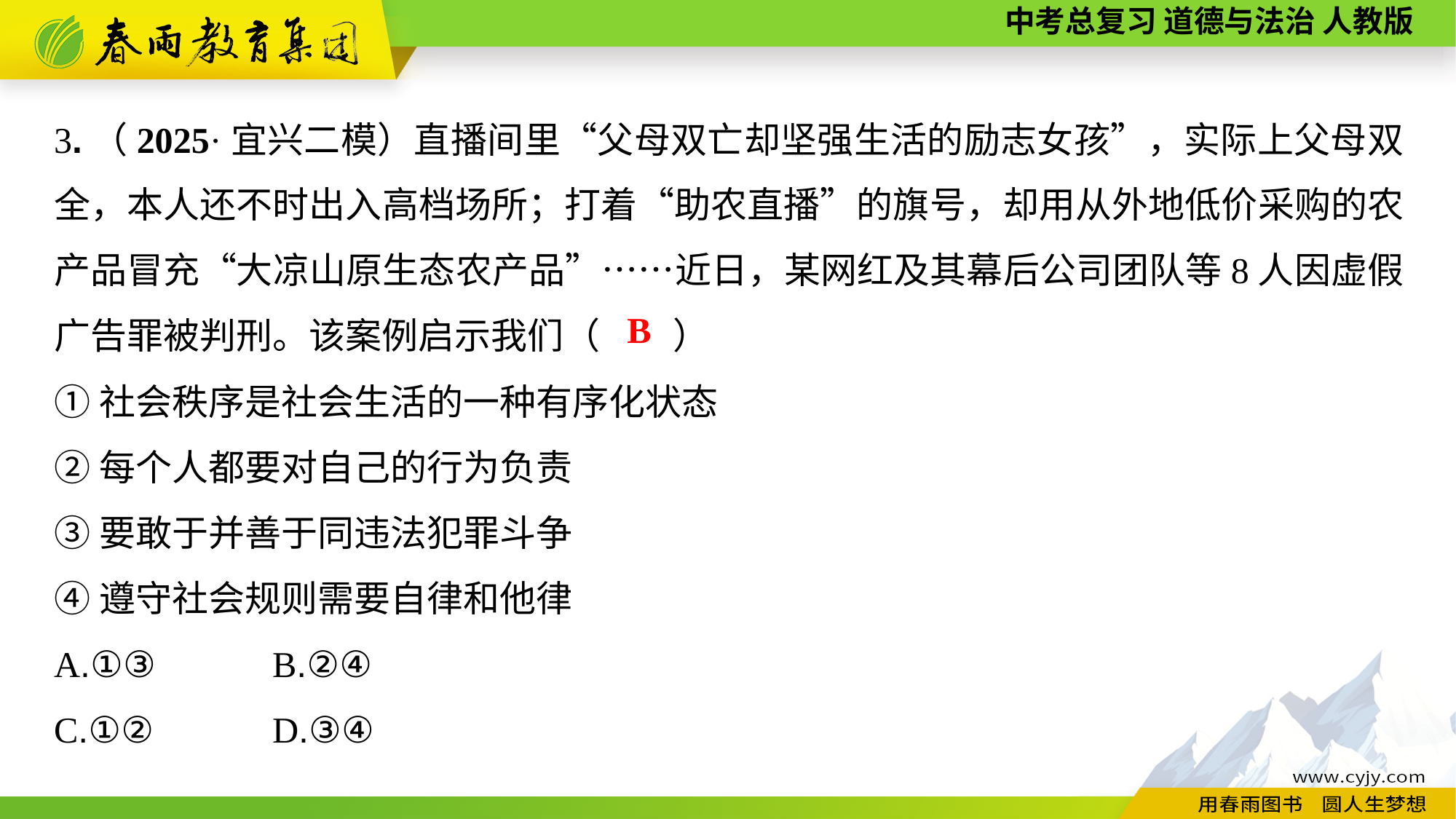

3.（2025·宜兴二模）直播间里“父母双亡却坚强生活的励志女孩”，实际上父母双全，本人还不时出入高档场所；打着“助农直播”的旗号，却用从外地低价采购的农产品冒充“大凉山原生态农产品”……近日，某网红及其幕后公司团队等8人因虚假广告罪被判刑。该案例启示我们（　　）
①社会秩序是社会生活的一种有序化状态
②每个人都要对自己的行为负责
③要敢于并善于同违法犯罪斗争
④遵守社会规则需要自律和他律
A.①③		B.②④
C.①②		D.③④
B